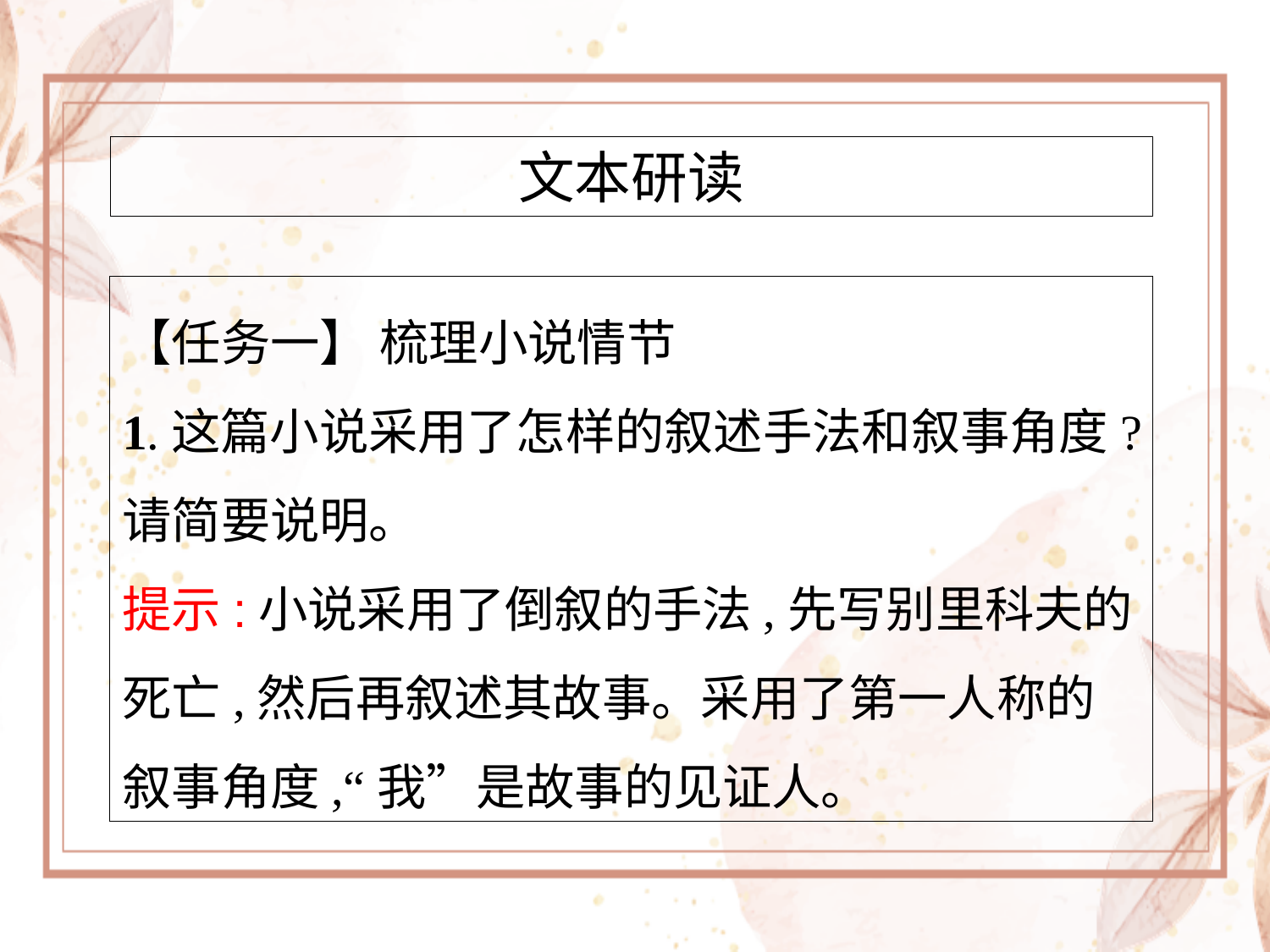

文本研读
【任务一】 梳理小说情节
1.这篇小说采用了怎样的叙述手法和叙事角度?请简要说明。
提示:小说采用了倒叙的手法,先写别里科夫的死亡,然后再叙述其故事。采用了第一人称的叙事角度,“我”是故事的见证人。